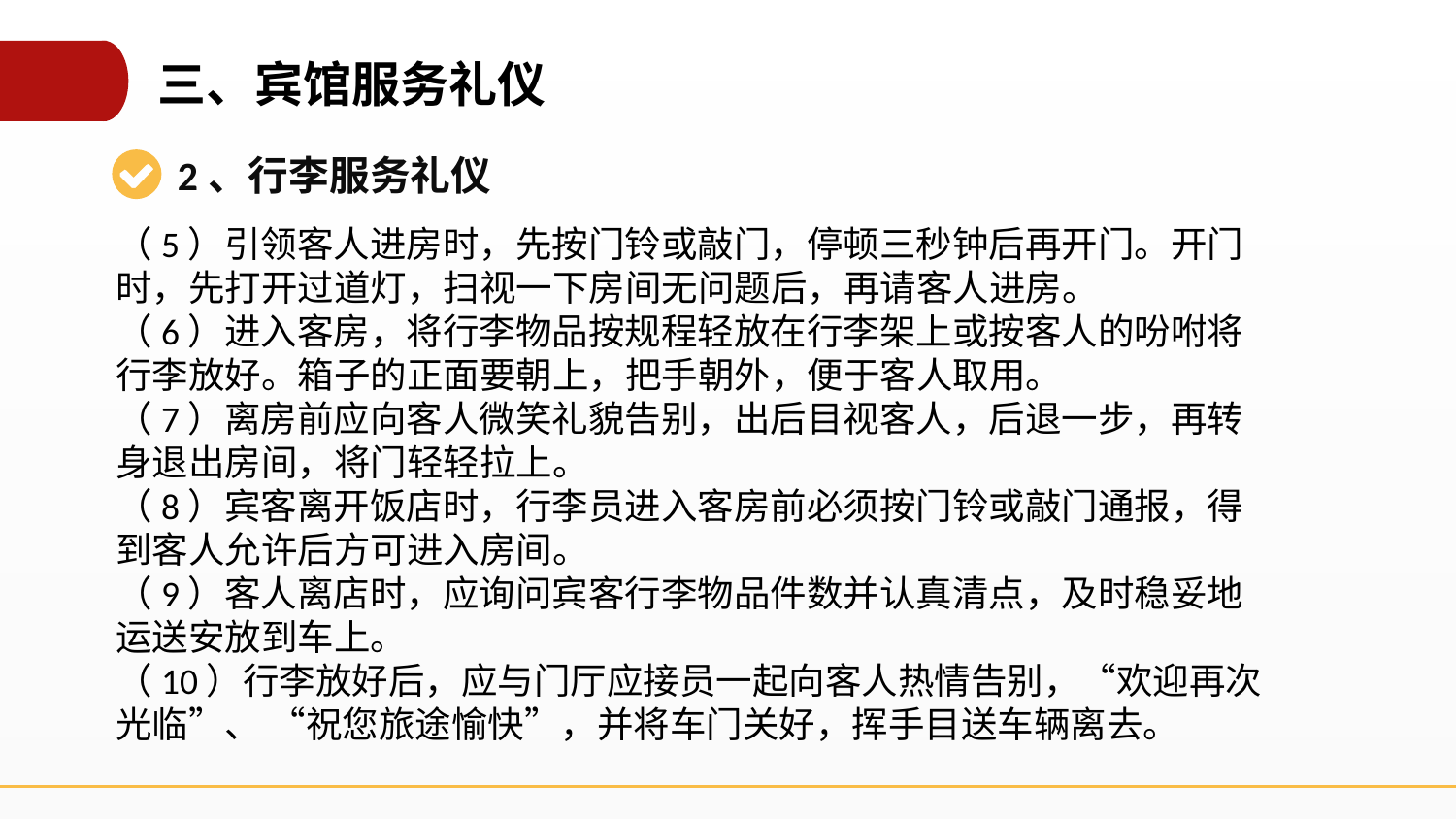

三、宾馆服务礼仪

2、行李服务礼仪
（5）引领客人进房时，先按门铃或敲门，停顿三秒钟后再开门。开门时，先打开过道灯，扫视一下房间无问题后，再请客人进房。
（6）进入客房，将行李物品按规程轻放在行李架上或按客人的吩咐将行李放好。箱子的正面要朝上，把手朝外，便于客人取用。
（7）离房前应向客人微笑礼貌告别，出后目视客人，后退一步，再转身退出房间，将门轻轻拉上。
（8）宾客离开饭店时，行李员进入客房前必须按门铃或敲门通报，得到客人允许后方可进入房间。
（9）客人离店时，应询问宾客行李物品件数并认真清点，及时稳妥地运送安放到车上。
（10）行李放好后，应与门厅应接员一起向客人热情告别，“欢迎再次光临”、 “祝您旅途愉快”，并将车门关好，挥手目送车辆离去。